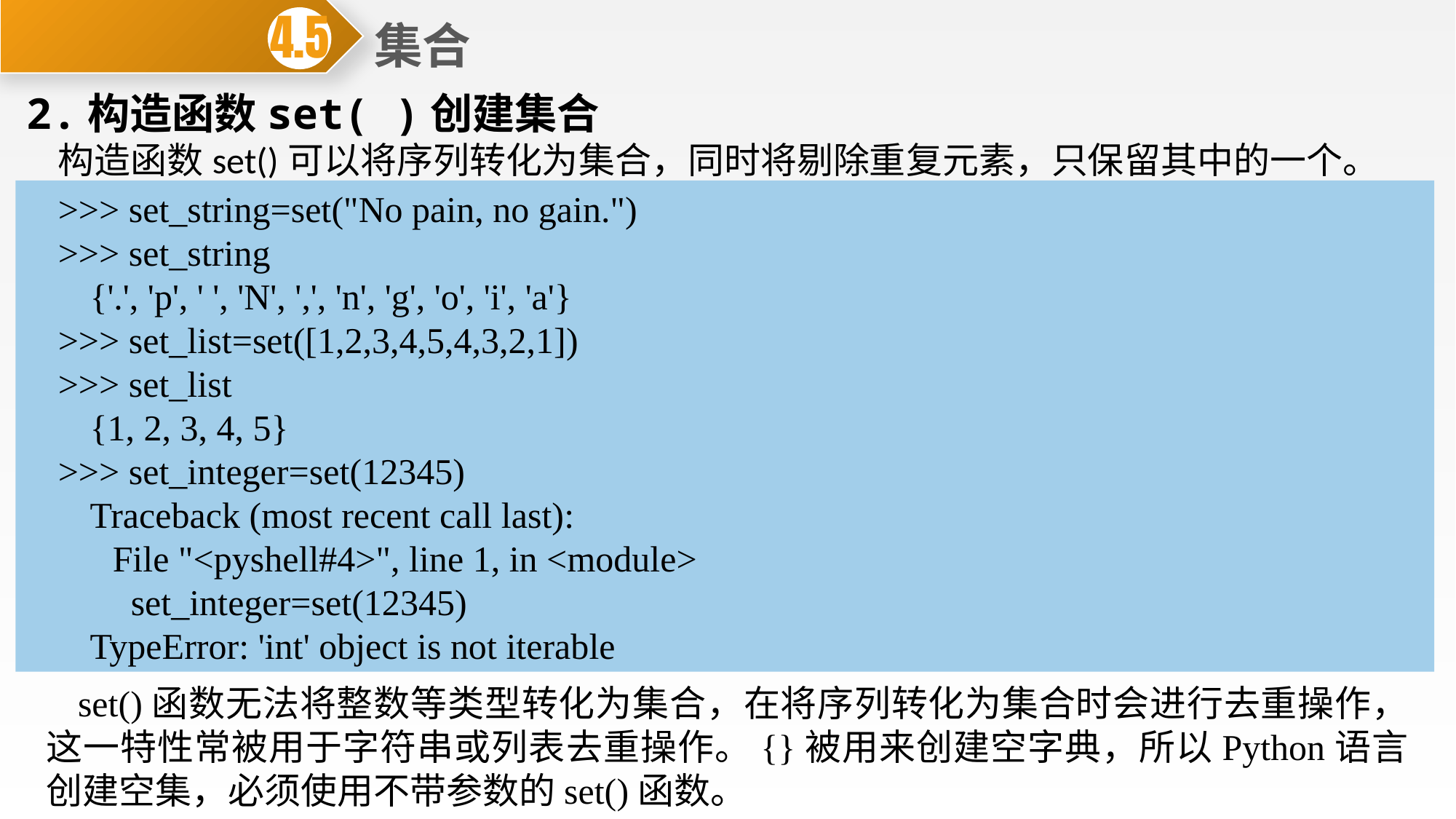

集合

4.5
2.构造函数set( )创建集合
构造函数set()可以将序列转化为集合，同时将剔除重复元素，只保留其中的一个。
>>> set_string=set("No pain, no gain.")
>>> set_string
{'.', 'p', ' ', 'N', ',', 'n', 'g', 'o', 'i', 'a'}
>>> set_list=set([1,2,3,4,5,4,3,2,1])
>>> set_list
{1, 2, 3, 4, 5}
>>> set_integer=set(12345)
Traceback (most recent call last):
      File "<pyshell#4>", line 1, in <module>
        set_integer=set(12345)
TypeError: 'int' object is not iterable
set()函数无法将整数等类型转化为集合，在将序列转化为集合时会进行去重操作，这一特性常被用于字符串或列表去重操作。{}被用来创建空字典，所以Python语言创建空集，必须使用不带参数的set()函数。